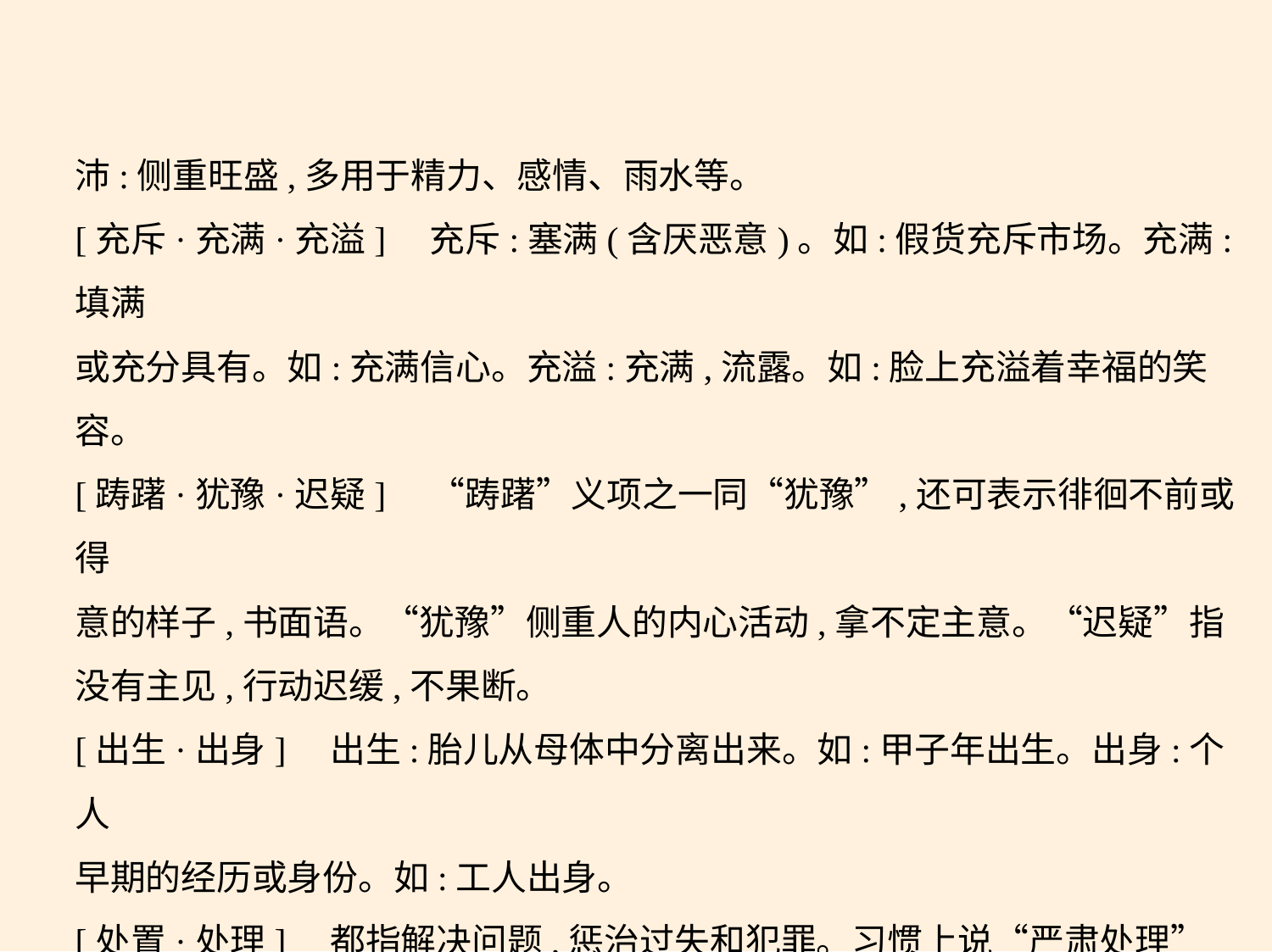

沛:侧重旺盛,多用于精力、感情、雨水等。
[充斥·充满·充溢]　充斥:塞满(含厌恶意)。如:假货充斥市场。充满:填满
或充分具有。如:充满信心。充溢:充满,流露。如:脸上充溢着幸福的笑
容。
[踌躇·犹豫·迟疑]　“踌躇”义项之一同“犹豫”,还可表示徘徊不前或得
意的样子,书面语。“犹豫”侧重人的内心活动,拿不定主意。“迟疑”指
没有主见,行动迟缓,不果断。
[出生·出身]　出生:胎儿从母体中分离出来。如:甲子年出生。出身:个人
早期的经历或身份。如:工人出身。
[处置·处理]　都指解决问题,惩治过失和犯罪。习惯上说“严肃处理”
“严厉处置”。“处理”还指减价出售。如:处理商品。
[处世·处事]　处世:跟人往来。如:人心不古,处世不易。处事:对具体事务